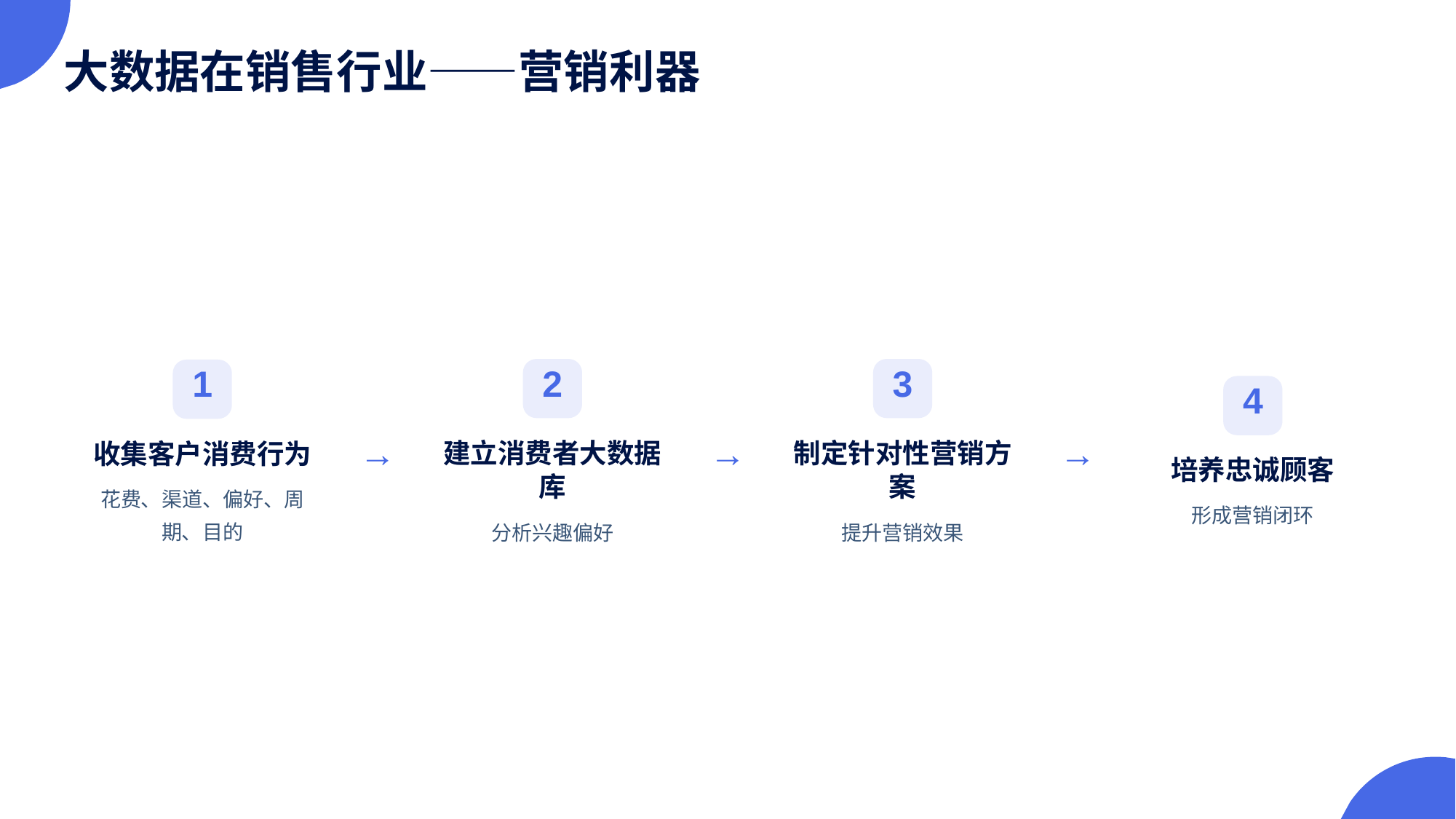

大数据在销售行业——营销利器

2
3
1

4
→
→
→
建立消费者大数据库
制定针对性营销方案
收集客户消费行为
培养忠诚顾客
花费、渠道、偏好、周期、目的
形成营销闭环
分析兴趣偏好
提升营销效果